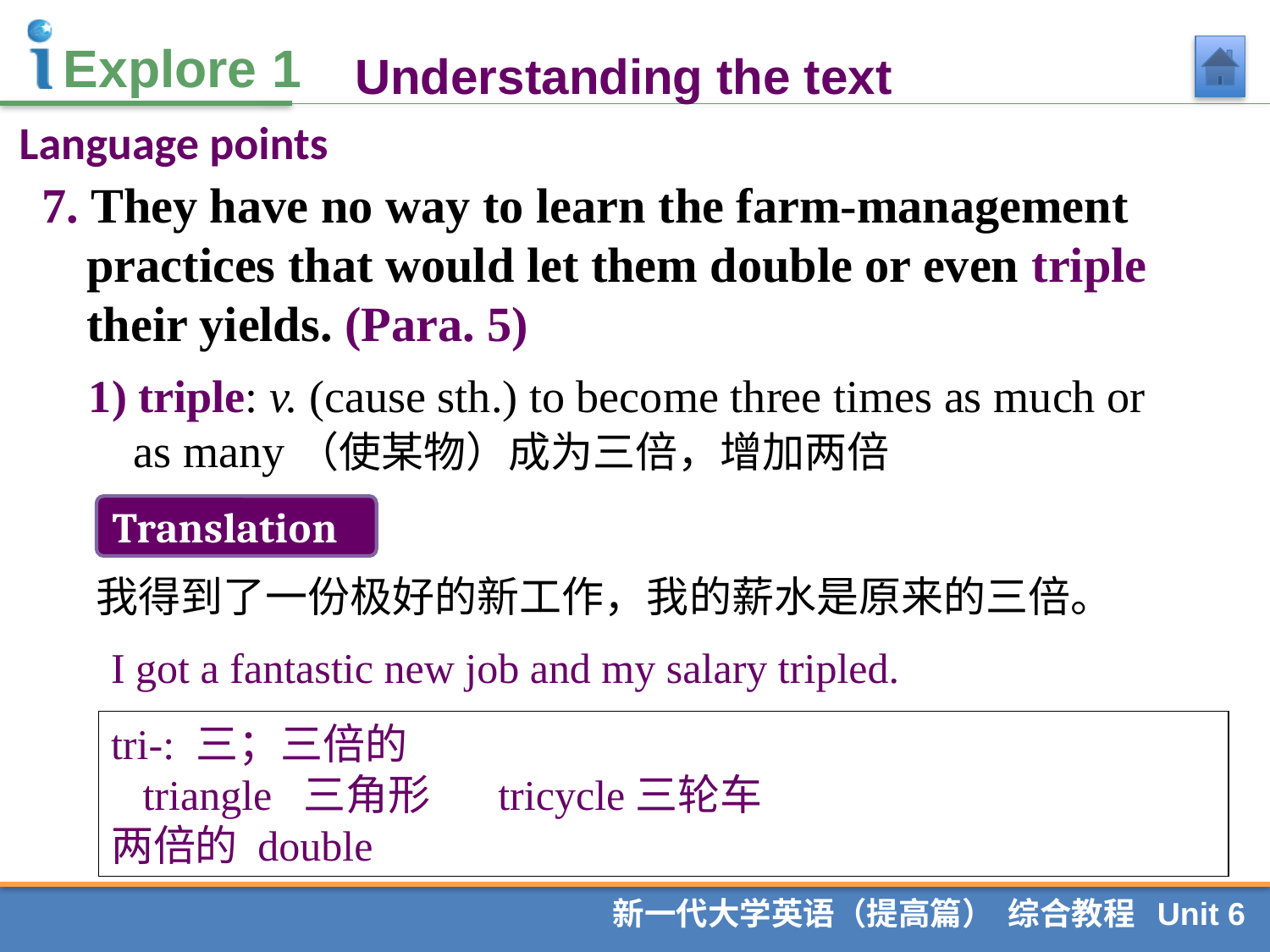

Understanding the text
Language points
7. They have no way to learn the farm-management practices that would let them double or even triple their yields. (Para. 5)
1) triple: v. (cause sth.) to become three times as much or as many（使某物）成为三倍，增加两倍
Translation
我得到了一份极好的新工作，我的薪水是原来的三倍。
I got a fantastic new job and my salary tripled.
tri-: 三；三倍的
   triangle  三角形      tricycle三轮车
两倍的 double